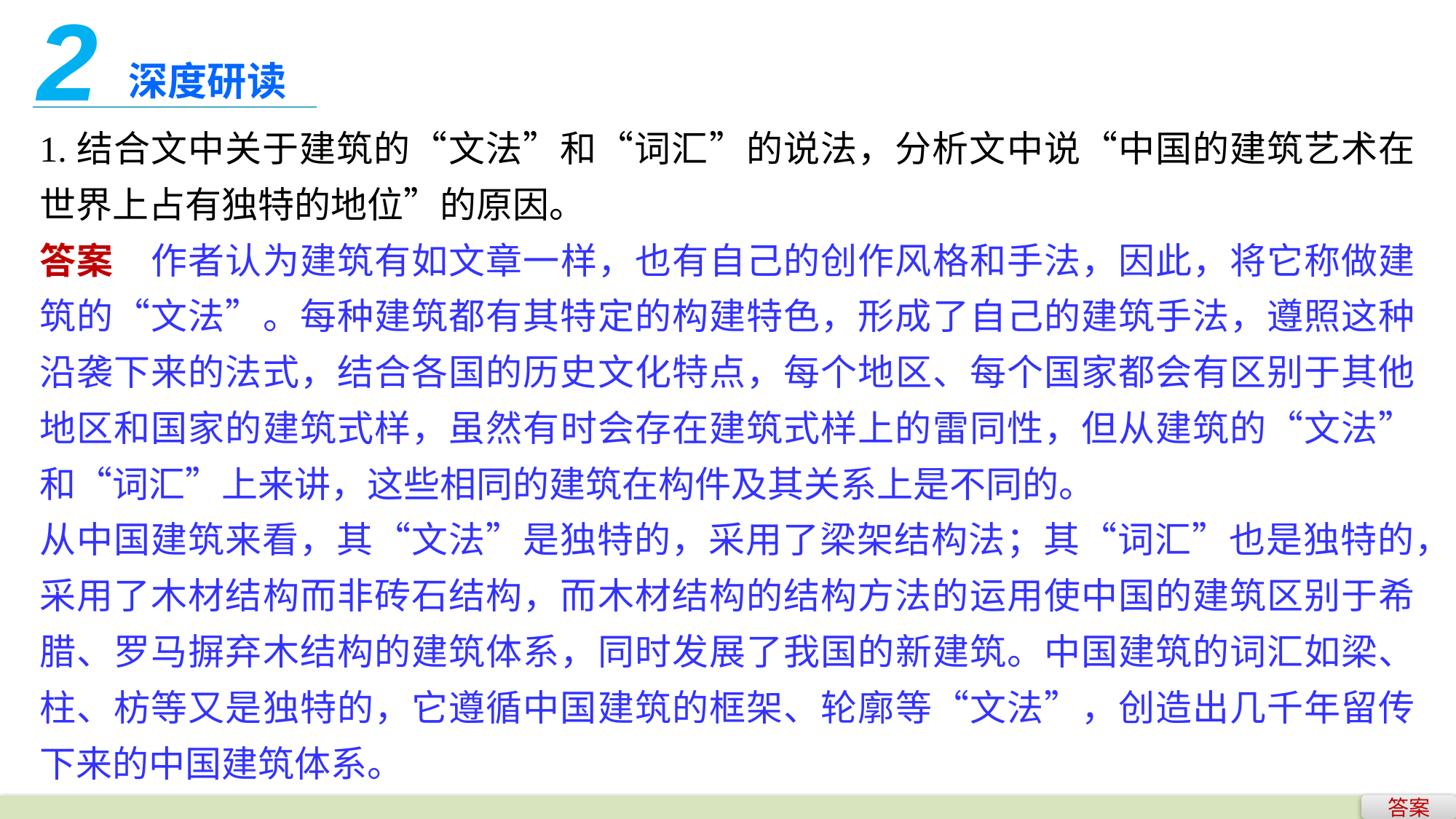

2
深度研读
1.结合文中关于建筑的“文法”和“词汇”的说法，分析文中说“中国的建筑艺术在世界上占有独特的地位”的原因。
答案　作者认为建筑有如文章一样，也有自己的创作风格和手法，因此，将它称做建筑的“文法”。每种建筑都有其特定的构建特色，形成了自己的建筑手法，遵照这种沿袭下来的法式，结合各国的历史文化特点，每个地区、每个国家都会有区别于其他地区和国家的建筑式样，虽然有时会存在建筑式样上的雷同性，但从建筑的“文法”和“词汇”上来讲，这些相同的建筑在构件及其关系上是不同的。
从中国建筑来看，其“文法”是独特的，采用了梁架结构法；其“词汇”也是独特的，采用了木材结构而非砖石结构，而木材结构的结构方法的运用使中国的建筑区别于希腊、罗马摒弃木结构的建筑体系，同时发展了我国的新建筑。中国建筑的词汇如梁、柱、枋等又是独特的，它遵循中国建筑的框架、轮廓等“文法”，创造出几千年留传下来的中国建筑体系。
答案